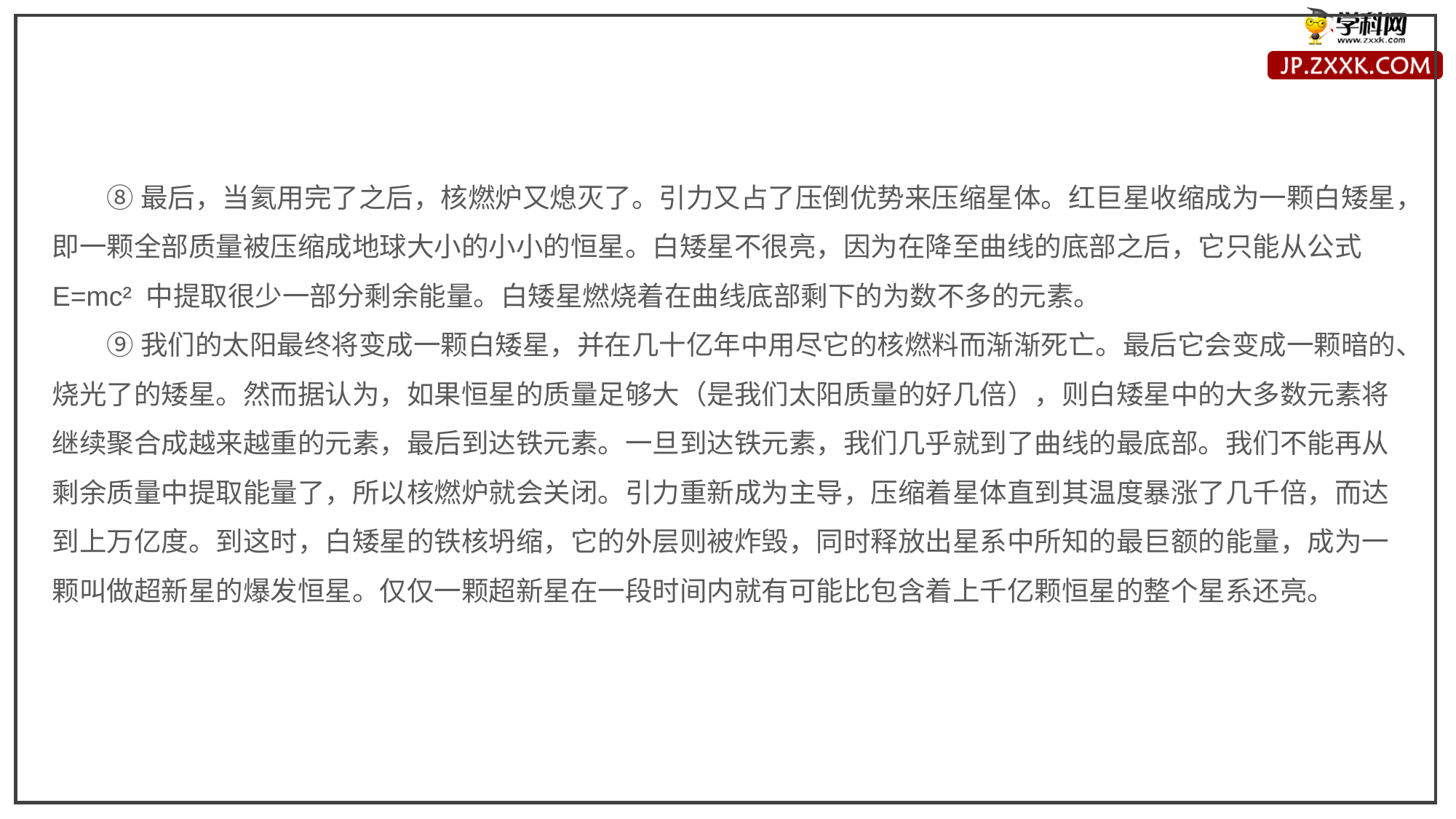

⑧最后，当氦用完了之后，核燃炉又熄灭了。引力又占了压倒优势来压缩星体。红巨星收缩成为一颗白矮星，即一颗全部质量被压缩成地球大小的小小的恒星。白矮星不很亮，因为在降至曲线的底部之后，它只能从公式 E=mc² 中提取很少一部分剩余能量。白矮星燃烧着在曲线底部剩下的为数不多的元素。
⑨我们的太阳最终将变成一颗白矮星，并在几十亿年中用尽它的核燃料而渐渐死亡。最后它会变成一颗暗的、烧光了的矮星。然而据认为，如果恒星的质量足够大（是我们太阳质量的好几倍），则白矮星中的大多数元素将继续聚合成越来越重的元素，最后到达铁元素。一旦到达铁元素，我们几乎就到了曲线的最底部。我们不能再从剩余质量中提取能量了，所以核燃炉就会关闭。引力重新成为主导，压缩着星体直到其温度暴涨了几千倍，而达到上万亿度。到这时，白矮星的铁核坍缩，它的外层则被炸毁，同时释放出星系中所知的最巨额的能量，成为一颗叫做超新星的爆发恒星。仅仅一颗超新星在一段时间内就有可能比包含着上千亿颗恒星的整个星系还亮。